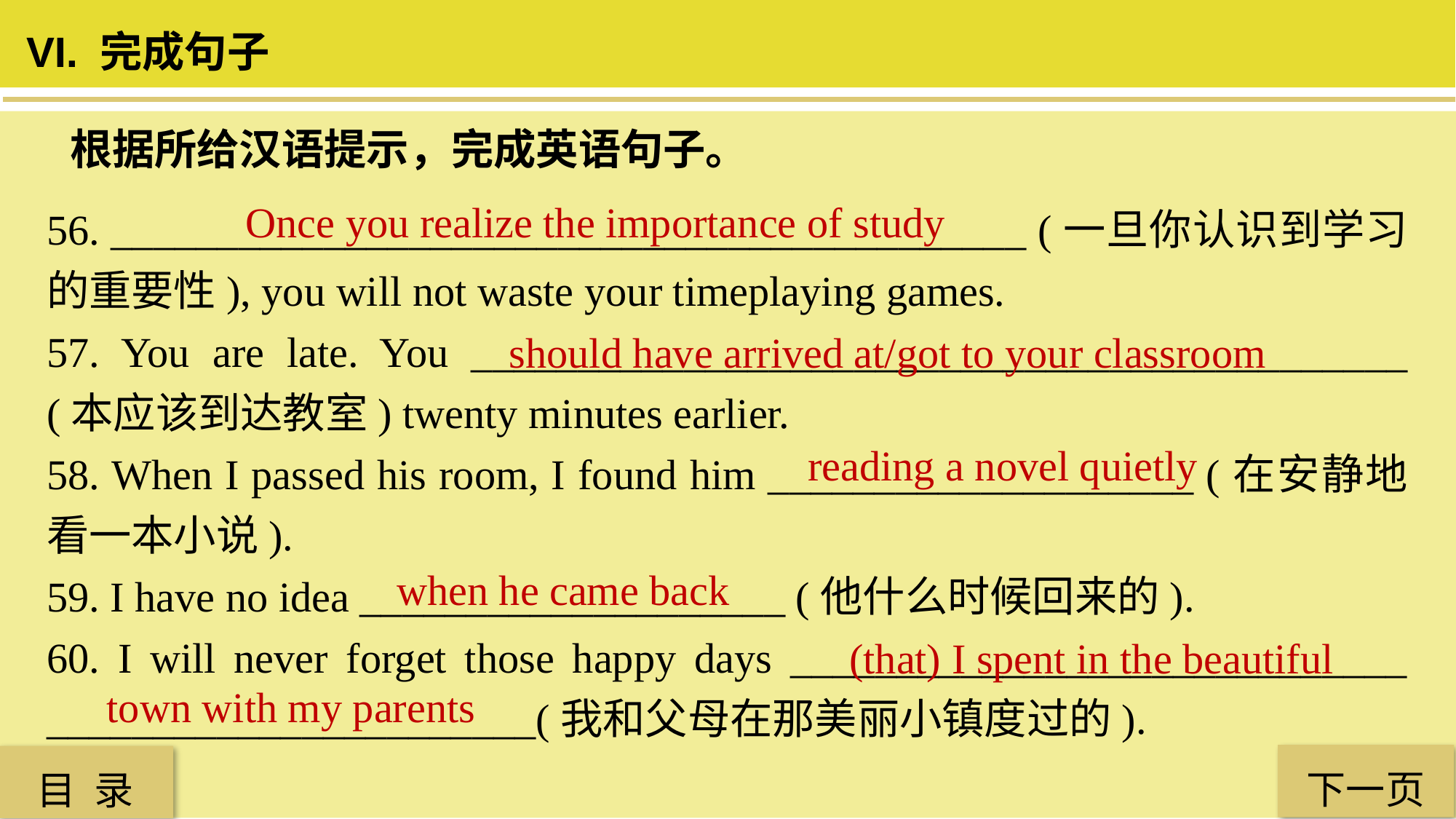

VI. 完成句子
根据所给汉语提示，完成英语句子。
56. ___________________________________________ (一旦你认识到学习的重要性), you will not waste your timeplaying games.
57. You are late. You ____________________________________________ (本应该到达教室) twenty minutes earlier.
58. When I passed his room, I found him ____________________ (在安静地看一本小说).
59. I have no idea ____________________ (他什么时候回来的).
60. I will never forget those happy days _____________________________ _______________________(我和父母在那美丽小镇度过的).
 Once you realize the importance of study
 should have arrived at/got to your classroom
 reading a novel quietly
 when he came back
 (that) I spent in the beautiful
 town with my parents